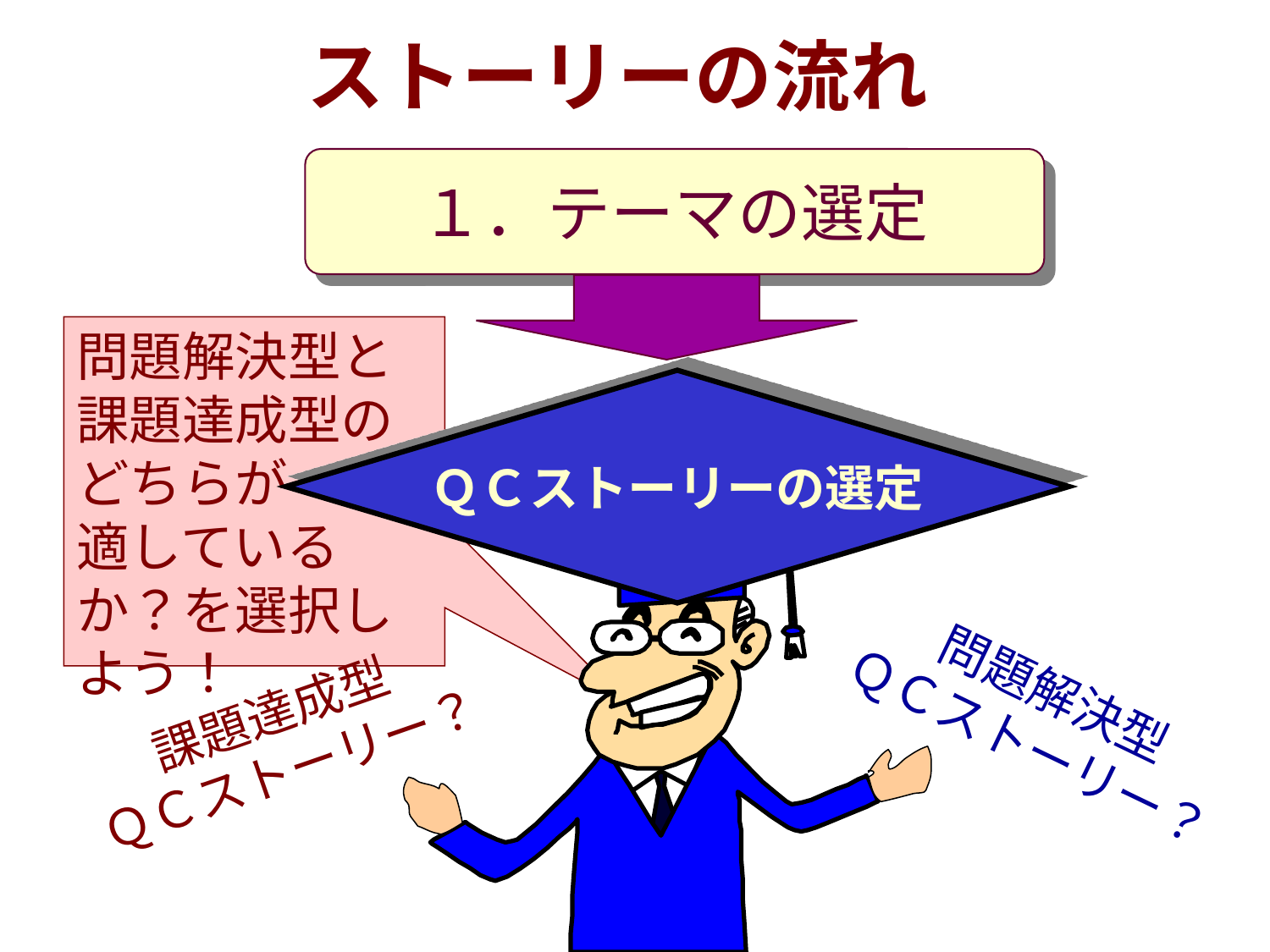

# ストーリーの流れ
１．テーマの選定

問題解決型と
課題達成型の
どちらが
適しているか？を選択しよう！
ＱＣストーリーの選定

問題解決型
ＱＣストーリー？
課題達成型
ＱＣストーリー？